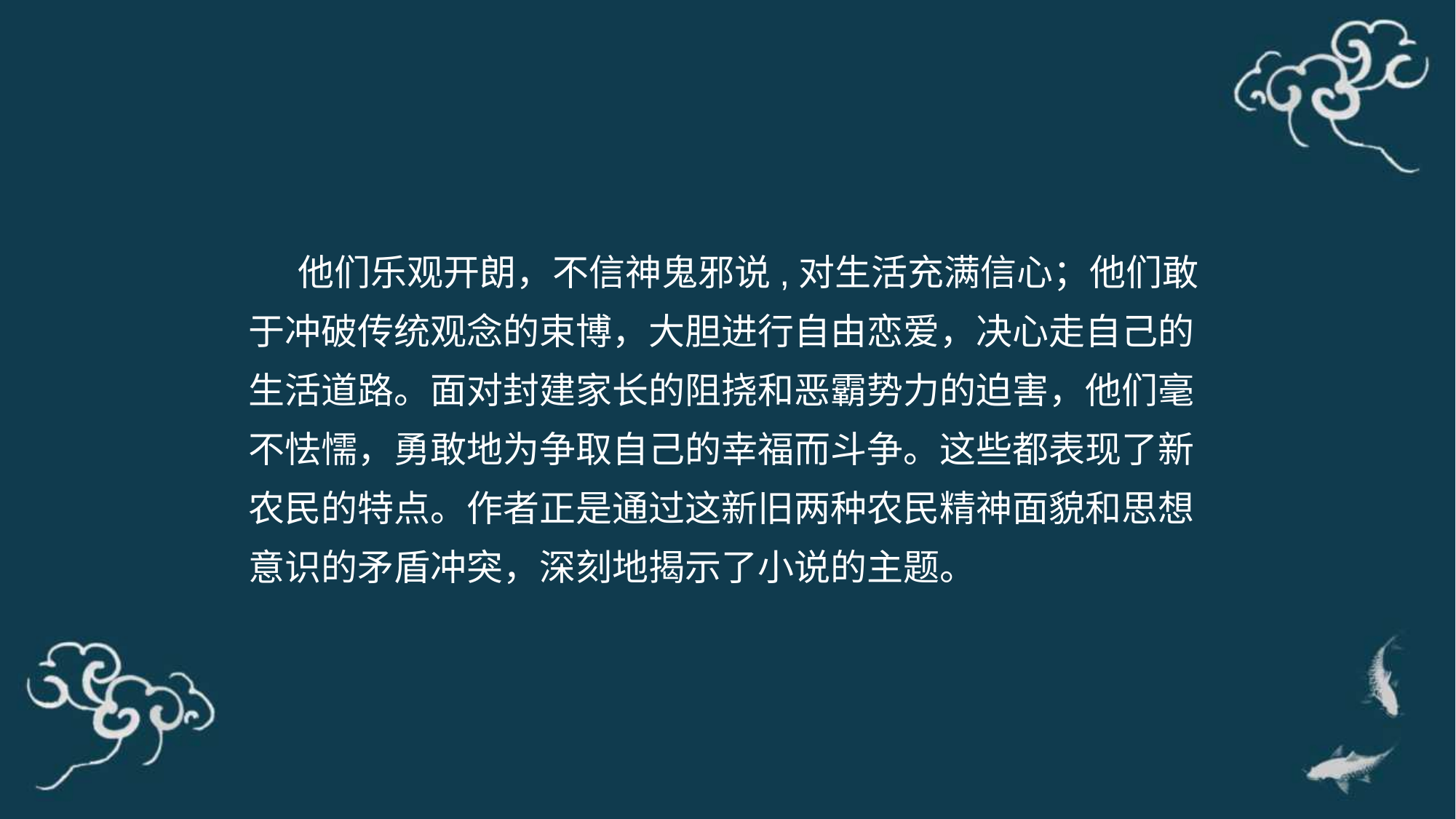

他们乐观开朗，不信神鬼邪说,对生活充满信心；他们敢于冲破传统观念的束博，大胆进行自由恋爱，决心走自己的生活道路。面对封建家长的阻挠和恶霸势力的迫害，他们毫不怯懦，勇敢地为争取自己的幸福而斗争。这些都表现了新农民的特点。作者正是通过这新旧两种农民精神面貌和思想意识的矛盾冲突，深刻地揭示了小说的主题。